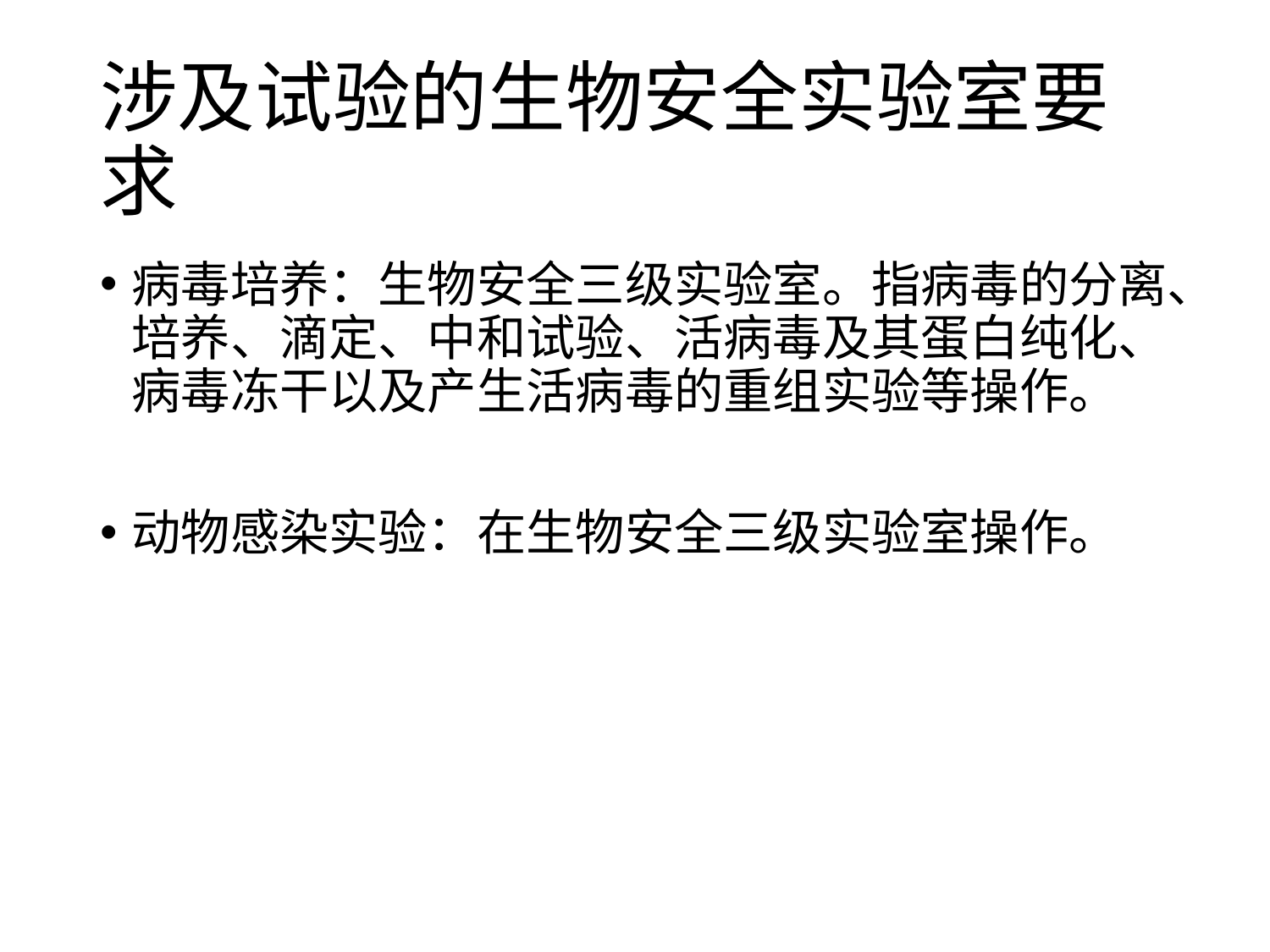

# 涉及试验的生物安全实验室要求
病毒培养：生物安全三级实验室。指病毒的分离、培养、滴定、中和试验、活病毒及其蛋白纯化、病毒冻干以及产生活病毒的重组实验等操作。

动物感染实验：在生物安全三级实验室操作。